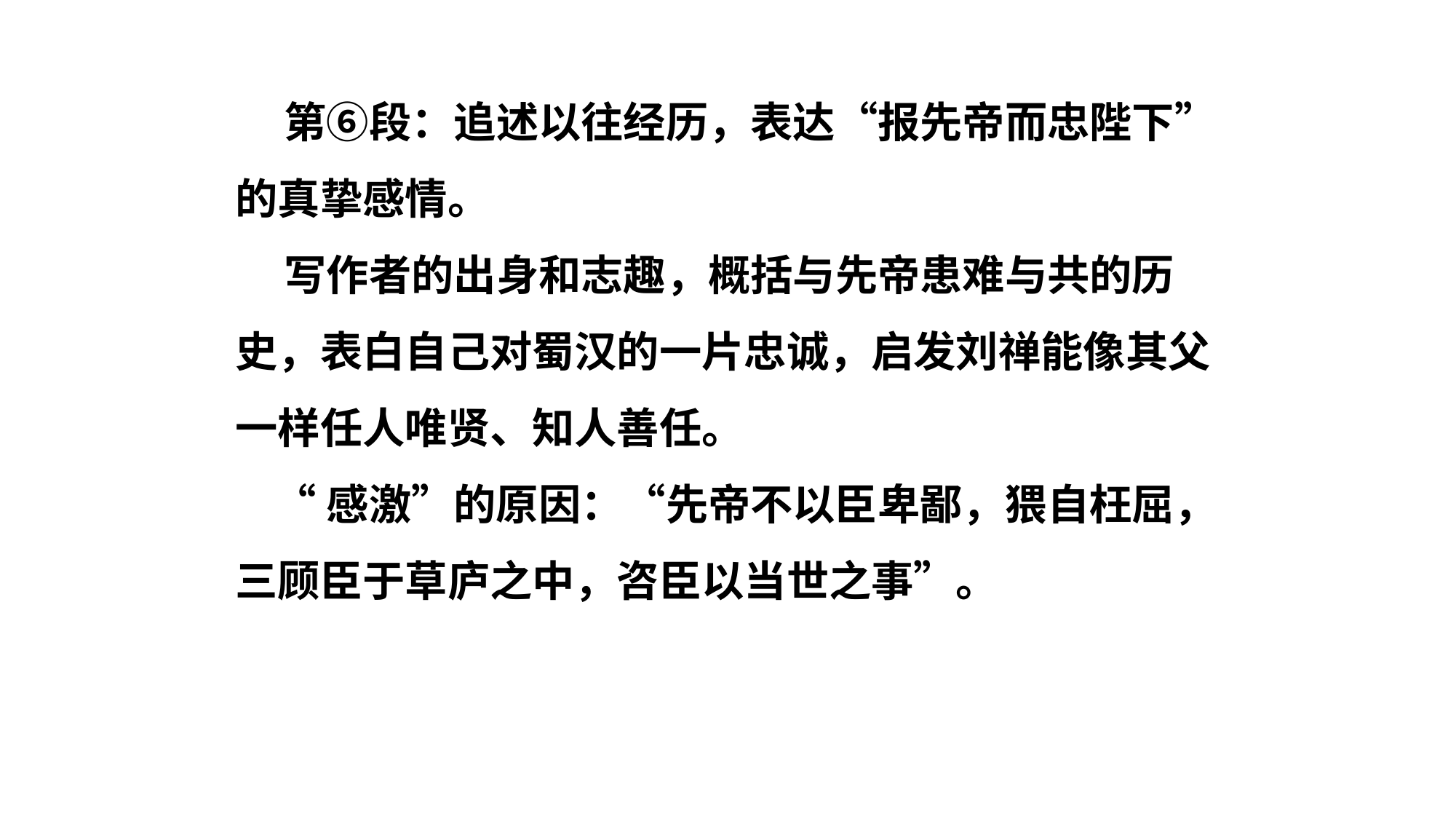

第⑥段：追述以往经历，表达“报先帝而忠陛下”的真挚感情。
    写作者的出身和志趣，概括与先帝患难与共的历史，表白自己对蜀汉的一片忠诚，启发刘禅能像其父一样任人唯贤、知人善任。
    “感激”的原因：“先帝不以臣卑鄙，猥自枉屈，三顾臣于草庐之中，咨臣以当世之事”。